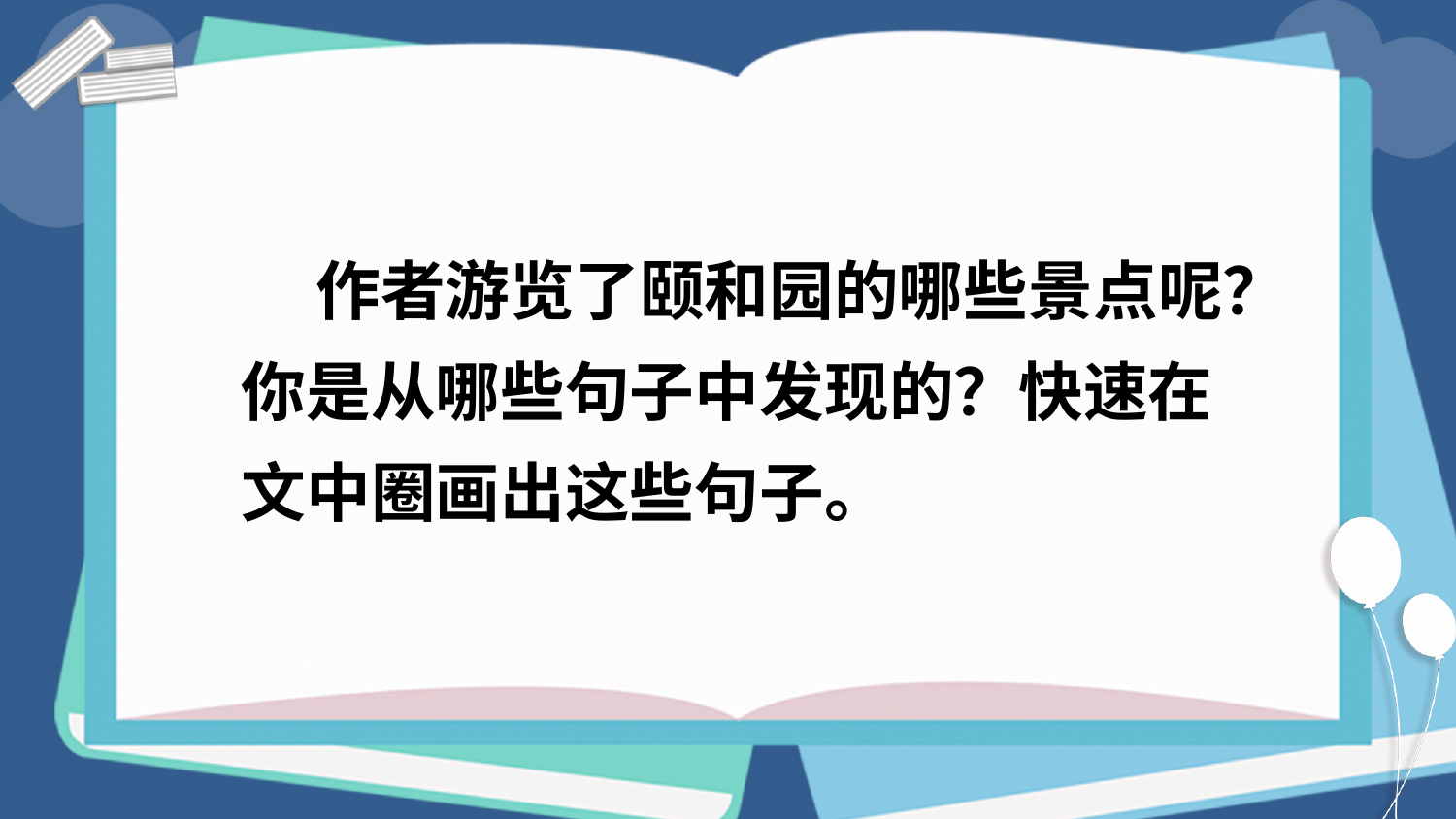

作者游览了颐和园的哪些景点呢？你是从哪些句子中发现的？快速在文中圈画出这些句子。